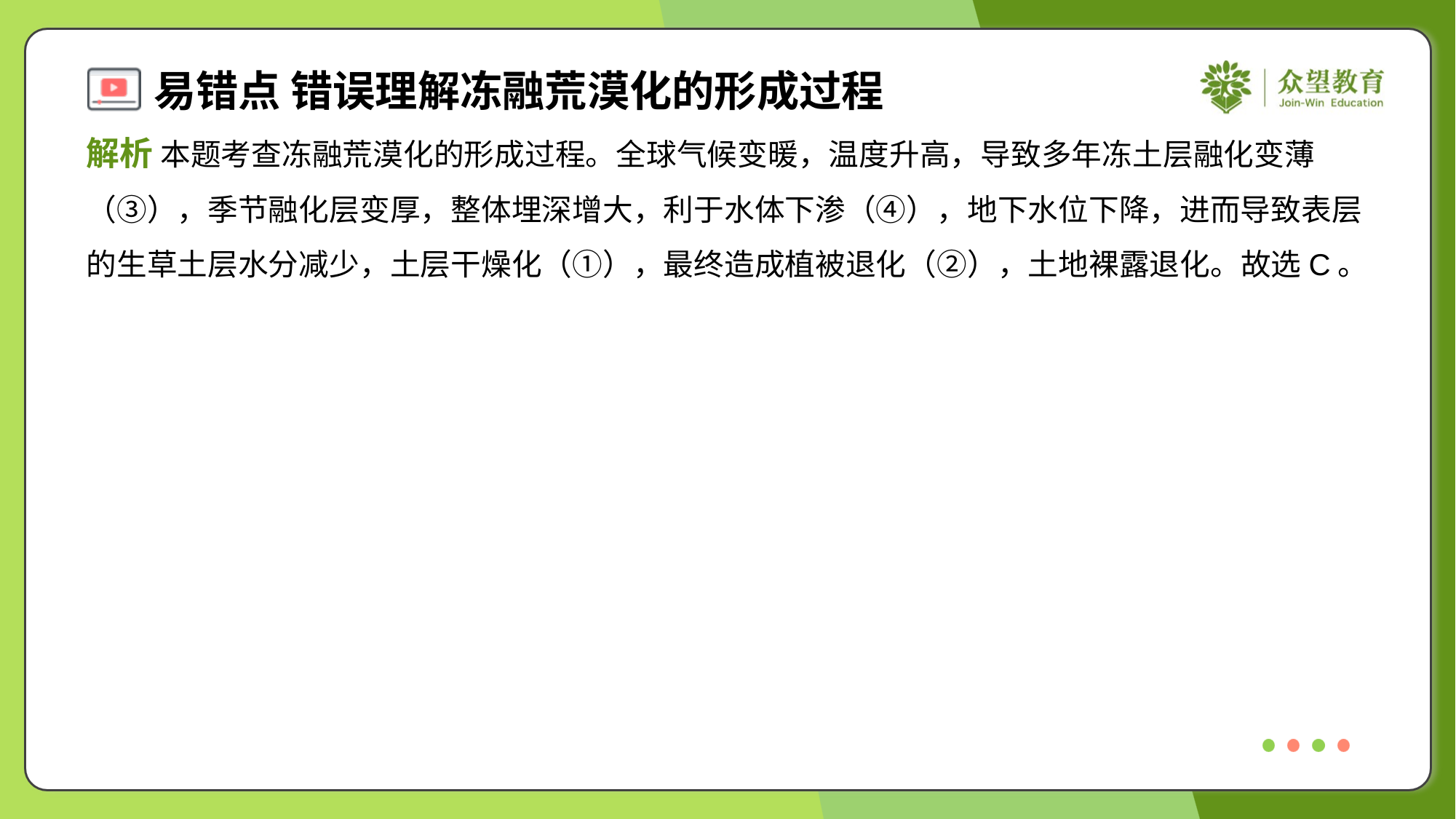

解析 本题考查冻融荒漠化的形成过程。全球气候变暖，温度升高，导致多年冻土层融化变薄
（③），季节融化层变厚，整体埋深增大，利于水体下渗（④），地下水位下降，进而导致表层
的生草土层水分减少，土层干燥化（①），最终造成植被退化（②），土地裸露退化。故选C。